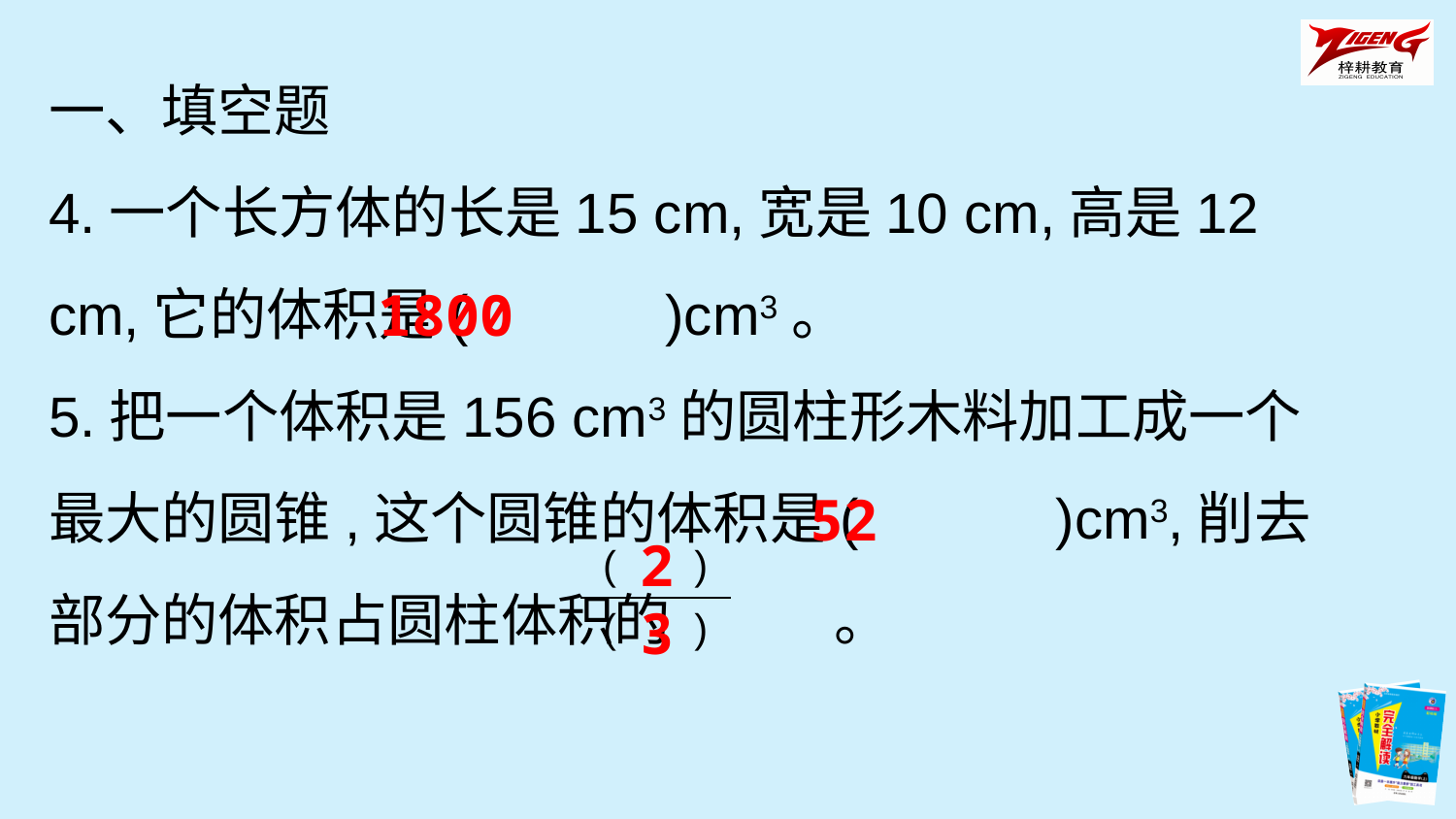

一、填空题
4.一个长方体的长是15 cm,宽是10 cm,高是12 cm,它的体积是(　　　)cm3。
5.把一个体积是156 cm3的圆柱形木料加工成一个最大的圆锥,这个圆锥的体积是(　　　)cm3,削去部分的体积占圆柱体积的             。
1800
52
2
3
| ( ) |
| --- |
| ( ) |